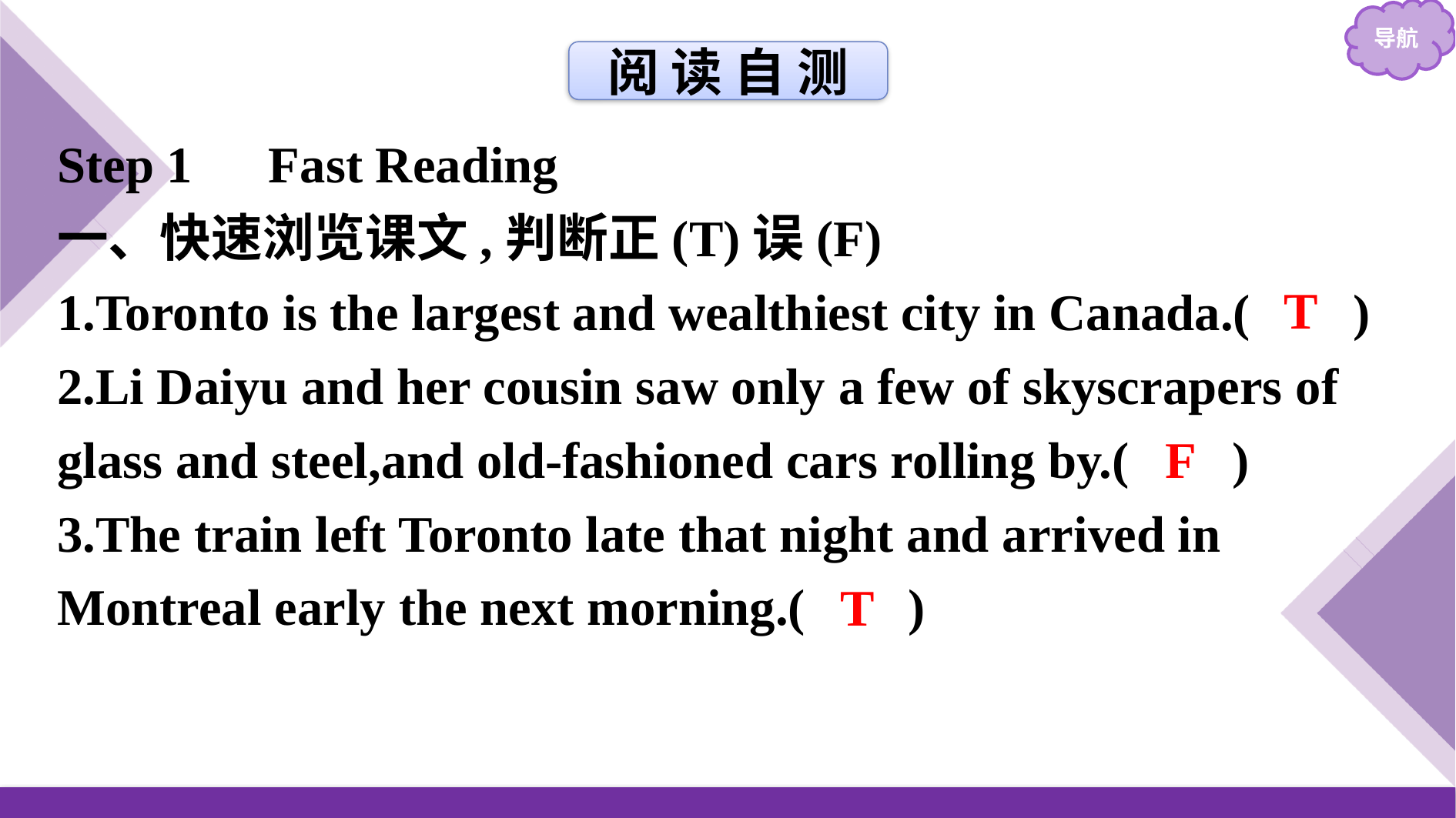

阅 读 自 测
Step 1　Fast Reading
一、快速浏览课文,判断正(T)误(F)
1.Toronto is the largest and wealthiest city in Canada.(        )
2.Li Daiyu and her cousin saw only a few of skyscrapers of glass and steel,and old-fashioned cars rolling by.(        )
3.The train left Toronto late that night and arrived in Montreal early the next morning.(        )
T
F
T